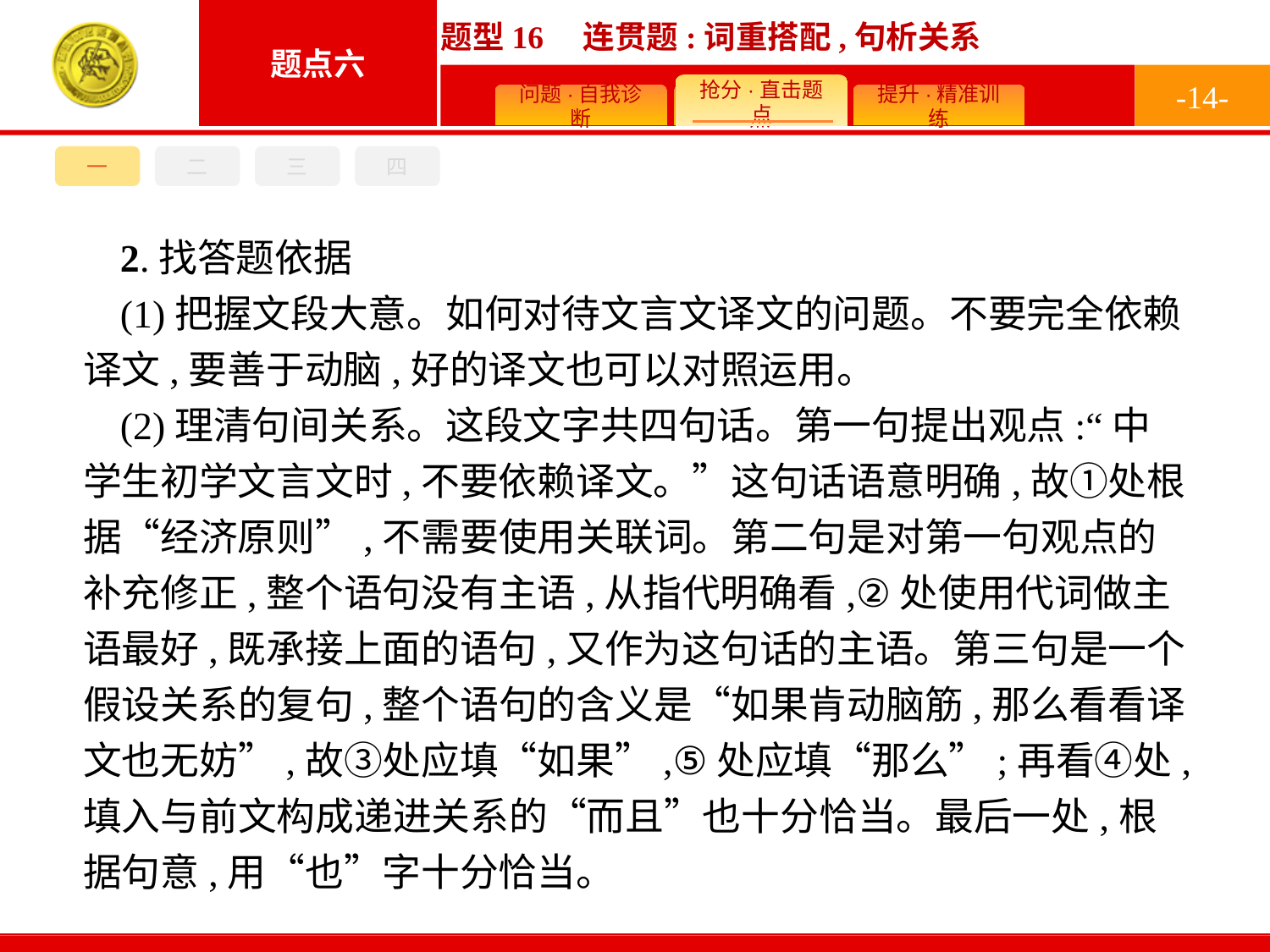

-14-
一
二
三
四
2.找答题依据
(1)把握文段大意。如何对待文言文译文的问题。不要完全依赖译文,要善于动脑,好的译文也可以对照运用。
(2)理清句间关系。这段文字共四句话。第一句提出观点:“中学生初学文言文时,不要依赖译文。”这句话语意明确,故①处根据“经济原则”,不需要使用关联词。第二句是对第一句观点的补充修正,整个语句没有主语,从指代明确看,②处使用代词做主语最好,既承接上面的语句,又作为这句话的主语。第三句是一个假设关系的复句,整个语句的含义是“如果肯动脑筋,那么看看译文也无妨”,故③处应填“如果”,⑤处应填“那么”;再看④处,填入与前文构成递进关系的“而且”也十分恰当。最后一处,根据句意,用“也”字十分恰当。